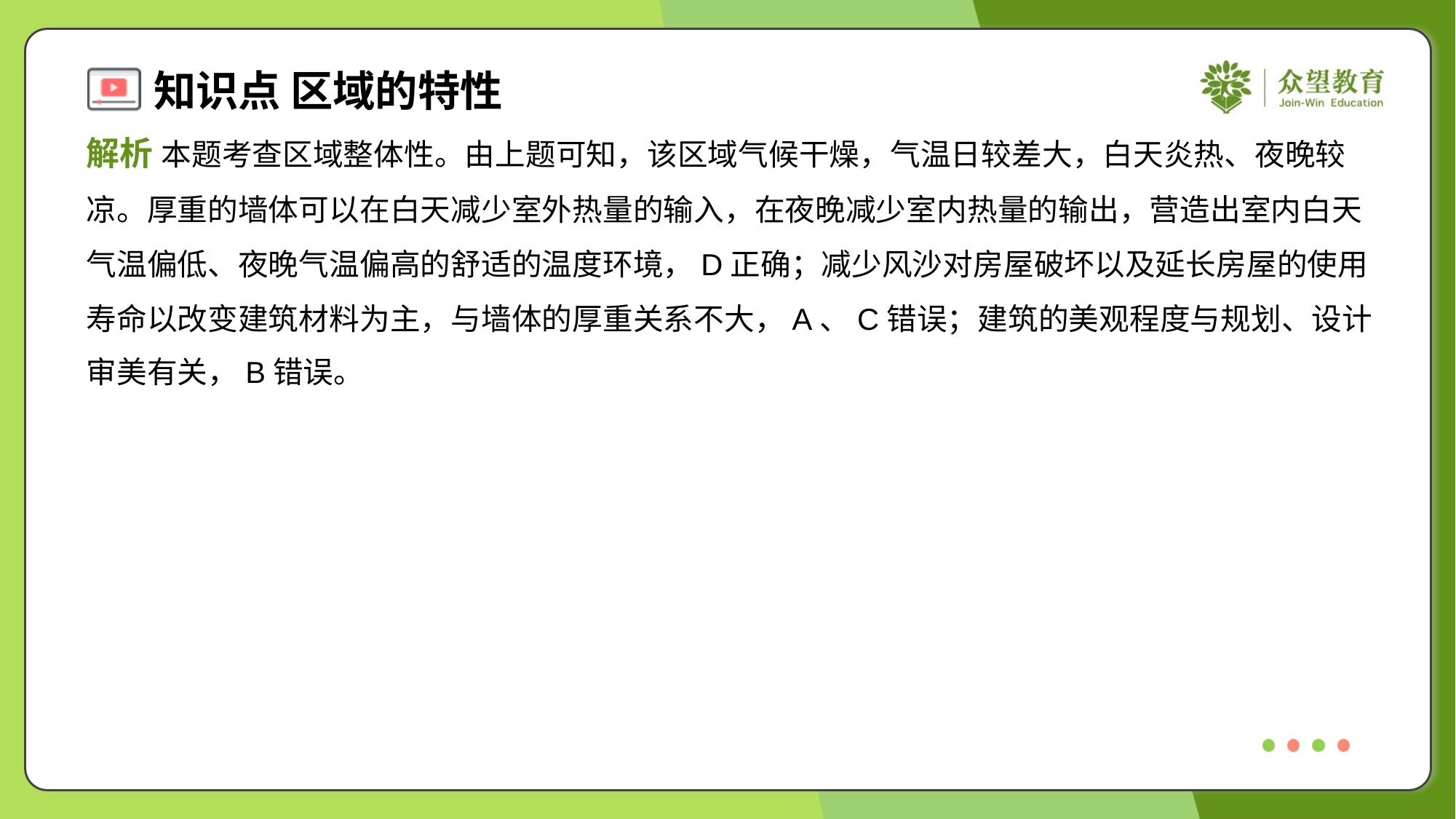

解析 本题考查区域整体性。由上题可知，该区域气候干燥，气温日较差大，白天炎热、夜晚较
凉。厚重的墙体可以在白天减少室外热量的输入，在夜晚减少室内热量的输出，营造出室内白天
气温偏低、夜晚气温偏高的舒适的温度环境，D正确；减少风沙对房屋破坏以及延长房屋的使用
寿命以改变建筑材料为主，与墙体的厚重关系不大，A、C错误；建筑的美观程度与规划、设计
审美有关，B错误。